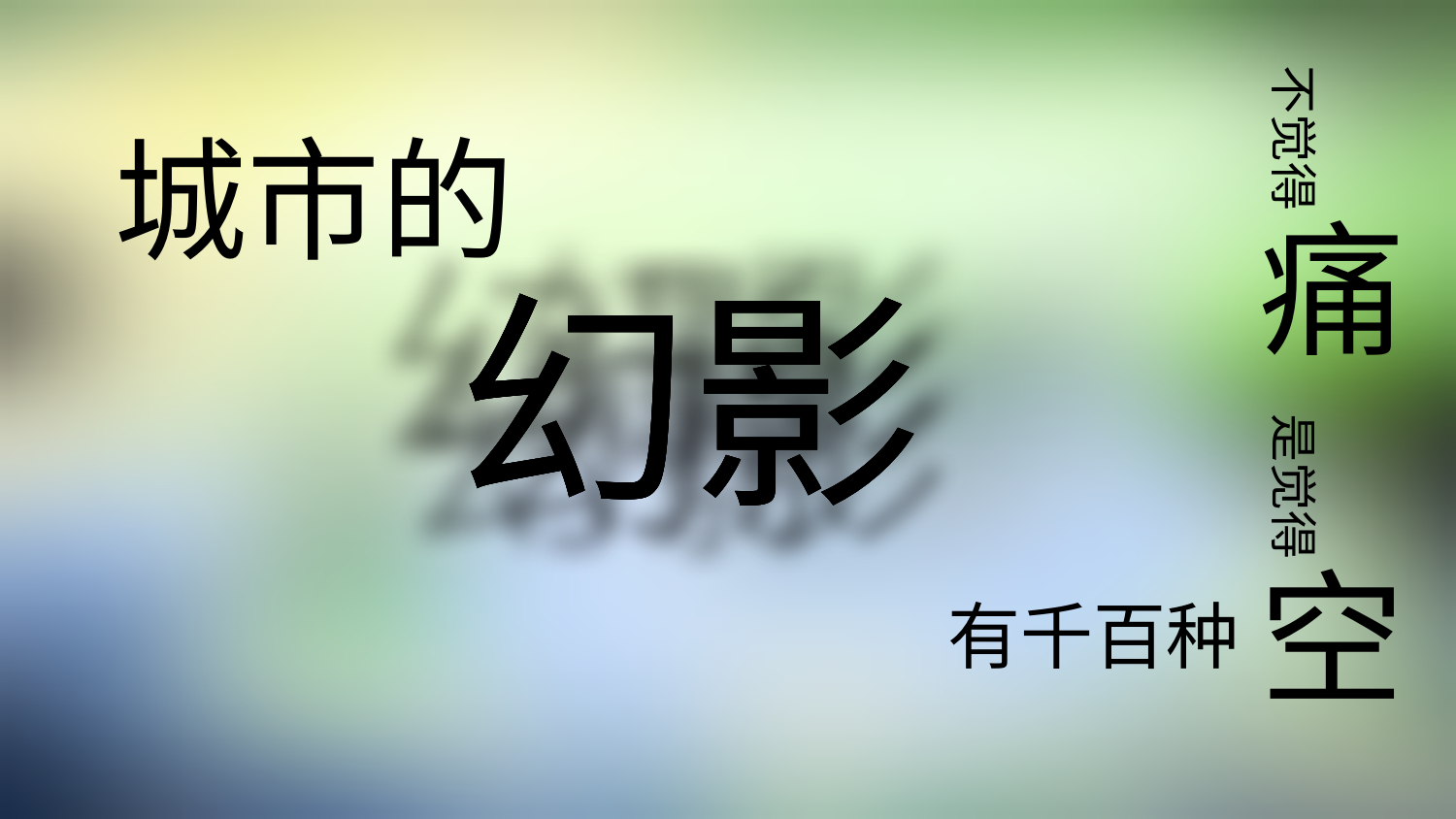

不觉得
城市的
痛
幻影
幻影
幻影
幻影
是觉得
空
有千百种